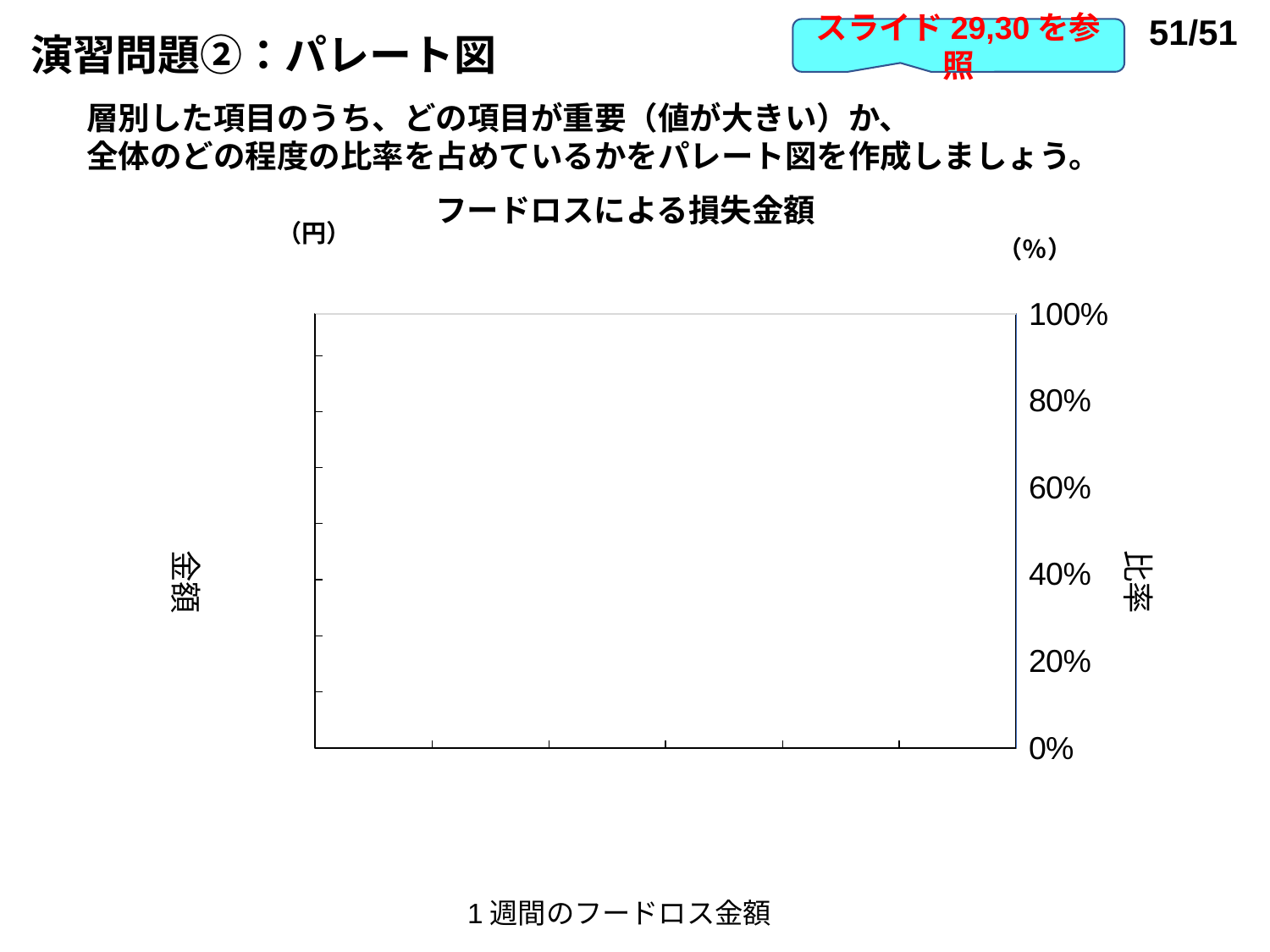

51/51
演習問題②：パレート図
スライド29,30を参照
層別した項目のうち、どの項目が重要（値が大きい）か、
全体のどの程度の比率を占めているかをパレート図を作成しましょう。
フードロスによる損失金額
（円）
（％）

### Chart

| Category | おにぎり | 累積比率 |
|---|---|---|
| おにぎり | None | None |
| 弁当 | None | None |
| バナナ | None | None |
| サンドウィッチ | None | None |
| あんぱん | None | None |
| その他 | None | None |
1週間のフードロス金額